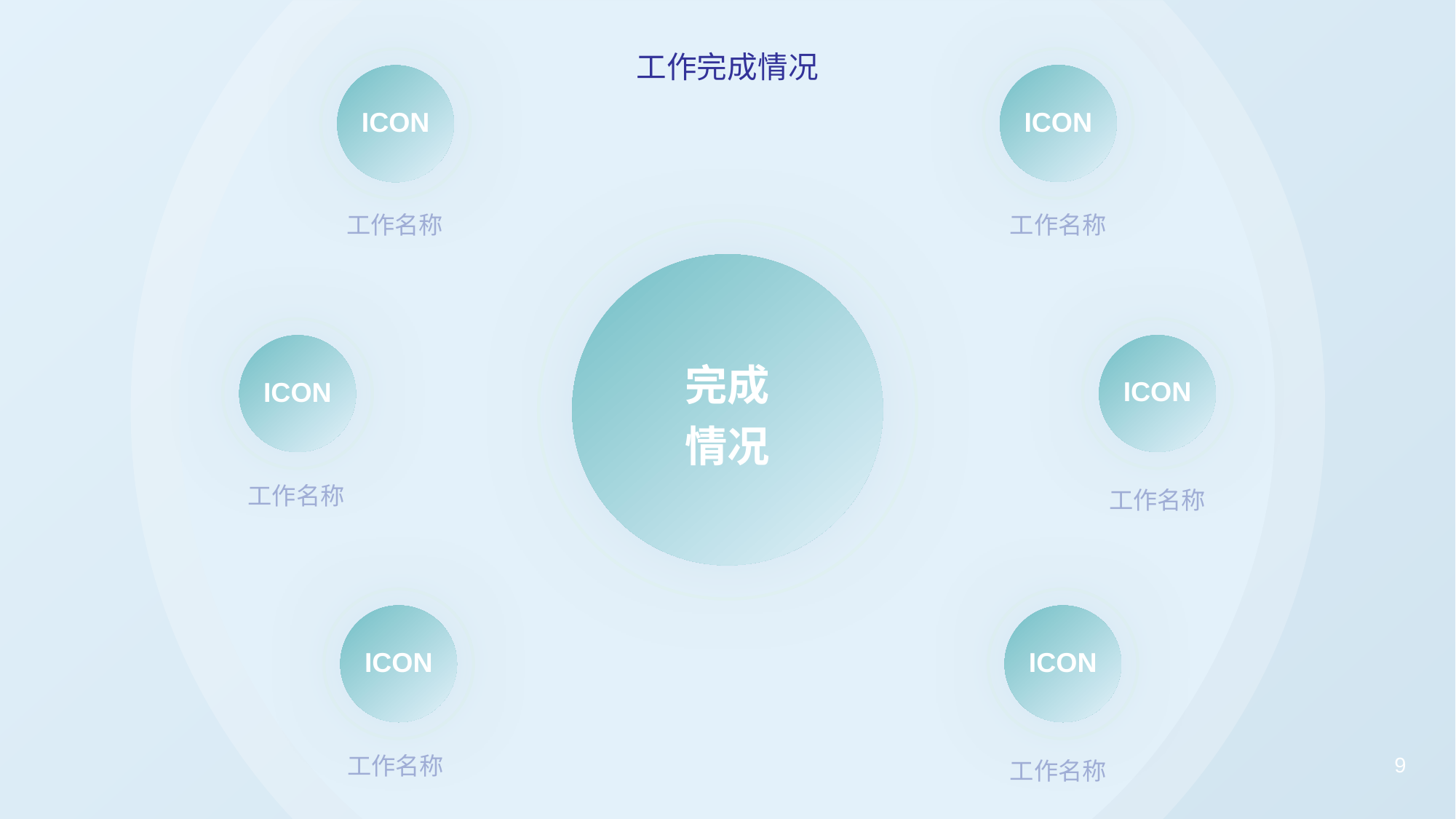

工作完成情况

ICON
工作名称

ICON
工作名称

完成
情况

ICON
工作名称

ICON
工作名称

ICON
工作名称

ICON
工作名称
9